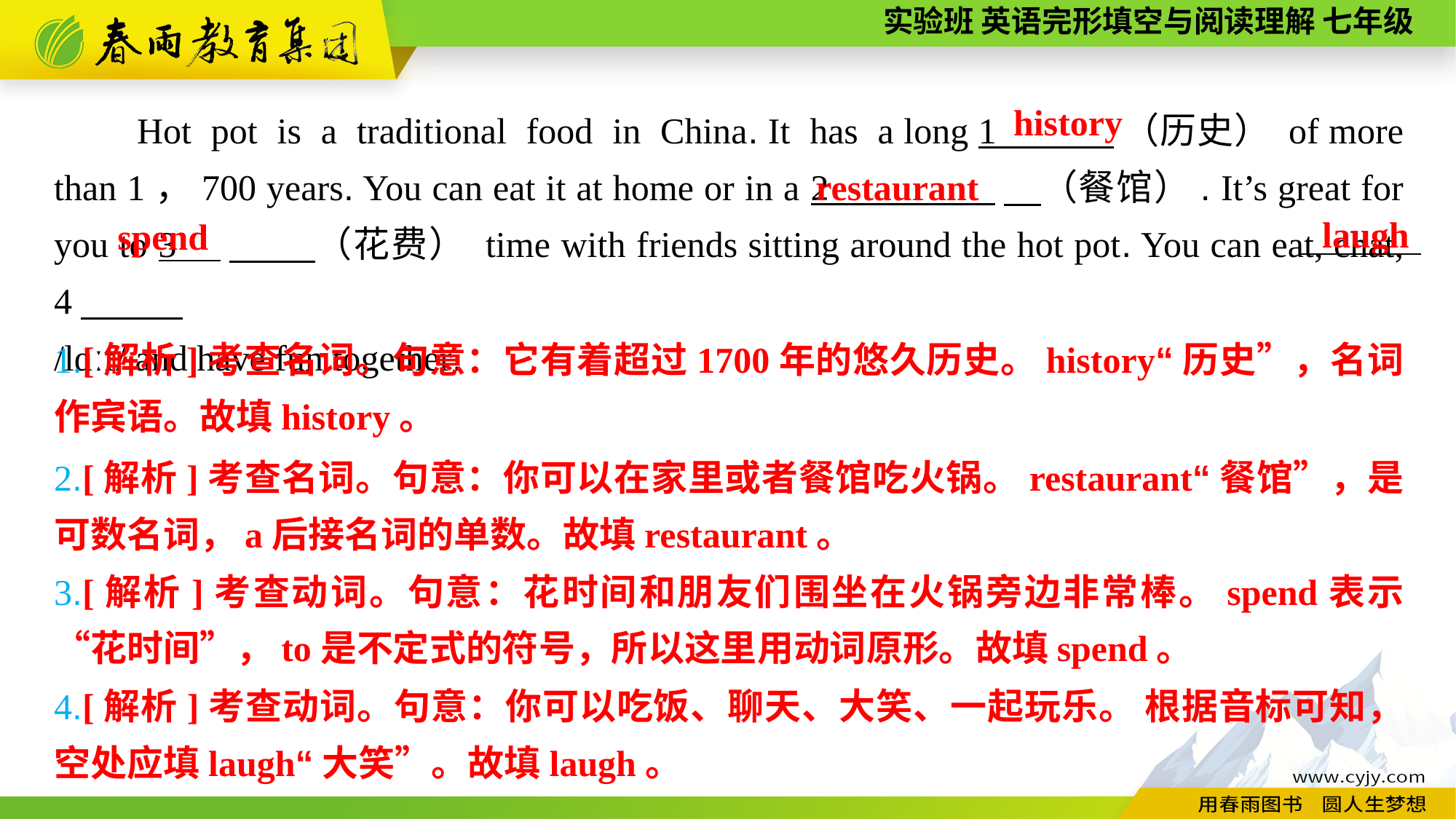

history
　　Hot  pot  is  a  traditional  food  in  China. It  has  a long 1            （历史） of more than 1，700 years. You can eat it at home or in a 2                　（餐馆）. It’s great for you to 3    　     （花费） time with friends sitting around the hot pot. You can eat, chat, 4
/lɑːf/ and have fun together.
restaurant
 laugh
 spend
1.[解析]考查名词。句意：它有着超过1700年的悠久历史。history“历史”，名词作宾语。故填history。
2.[解析]考查名词。句意：你可以在家里或者餐馆吃火锅。restaurant“餐馆”，是可数名词，a后接名词的单数。故填restaurant。
3.[解析]考查动词。句意：花时间和朋友们围坐在火锅旁边非常棒。spend表示“花时间”，to是不定式的符号，所以这里用动词原形。故填spend。
4.[解析]考查动词。句意：你可以吃饭、聊天、大笑、一起玩乐。 根据音标可知，空处应填laugh“大笑”。故填laugh。